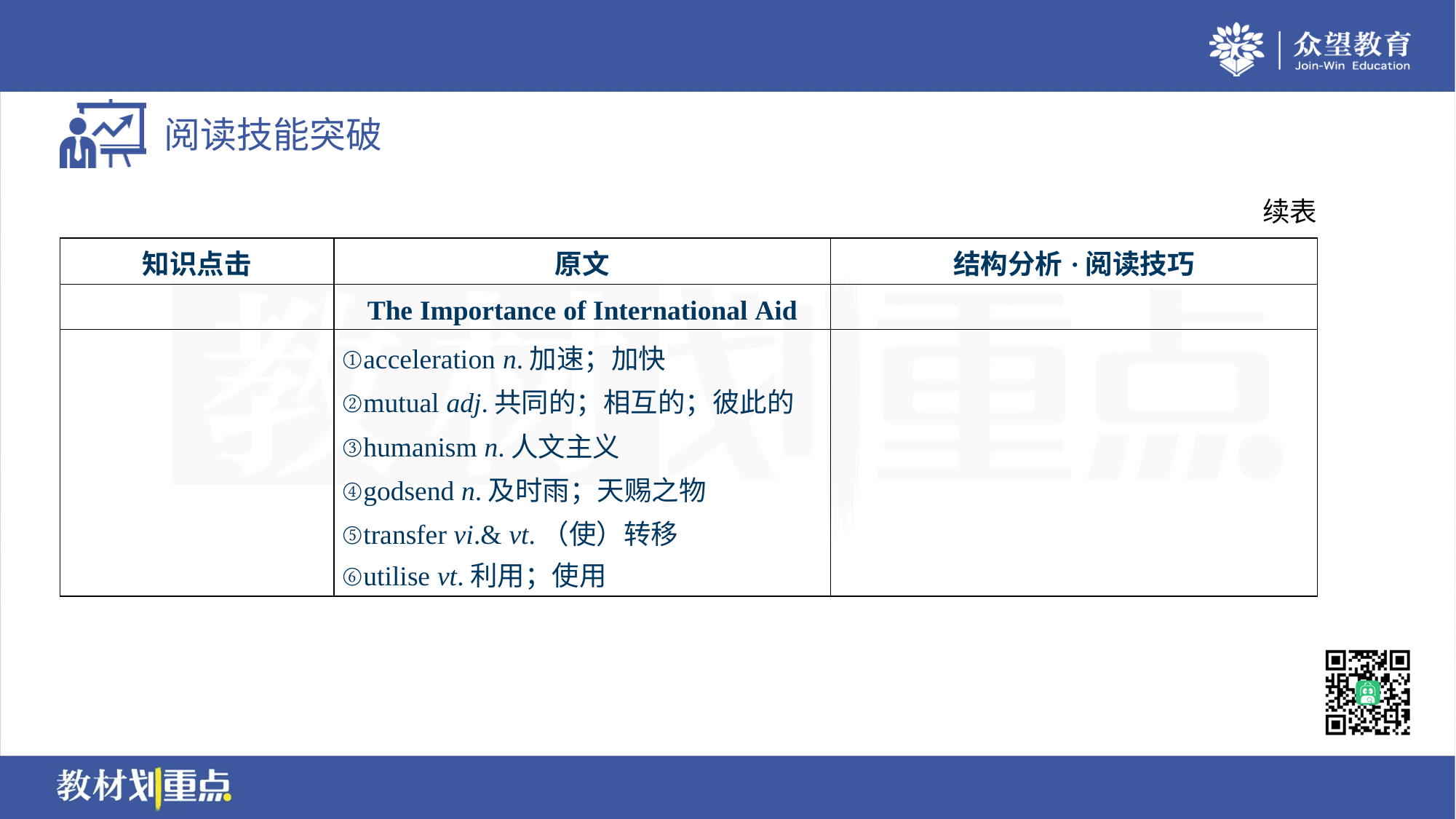

续表
| 知识点击 | 原文 | 结构分析·阅读技巧 |
| --- | --- | --- |
|  | The Importance of International Aid |  |
|  | ①acceleration n.加速；加快 ②mutual adj.共同的；相互的；彼此的 ③humanism n.人文主义 ④godsend n.及时雨；天赐之物 ⑤transfer vi.& vt.（使）转移 ⑥utilise vt.利用；使用 |  |